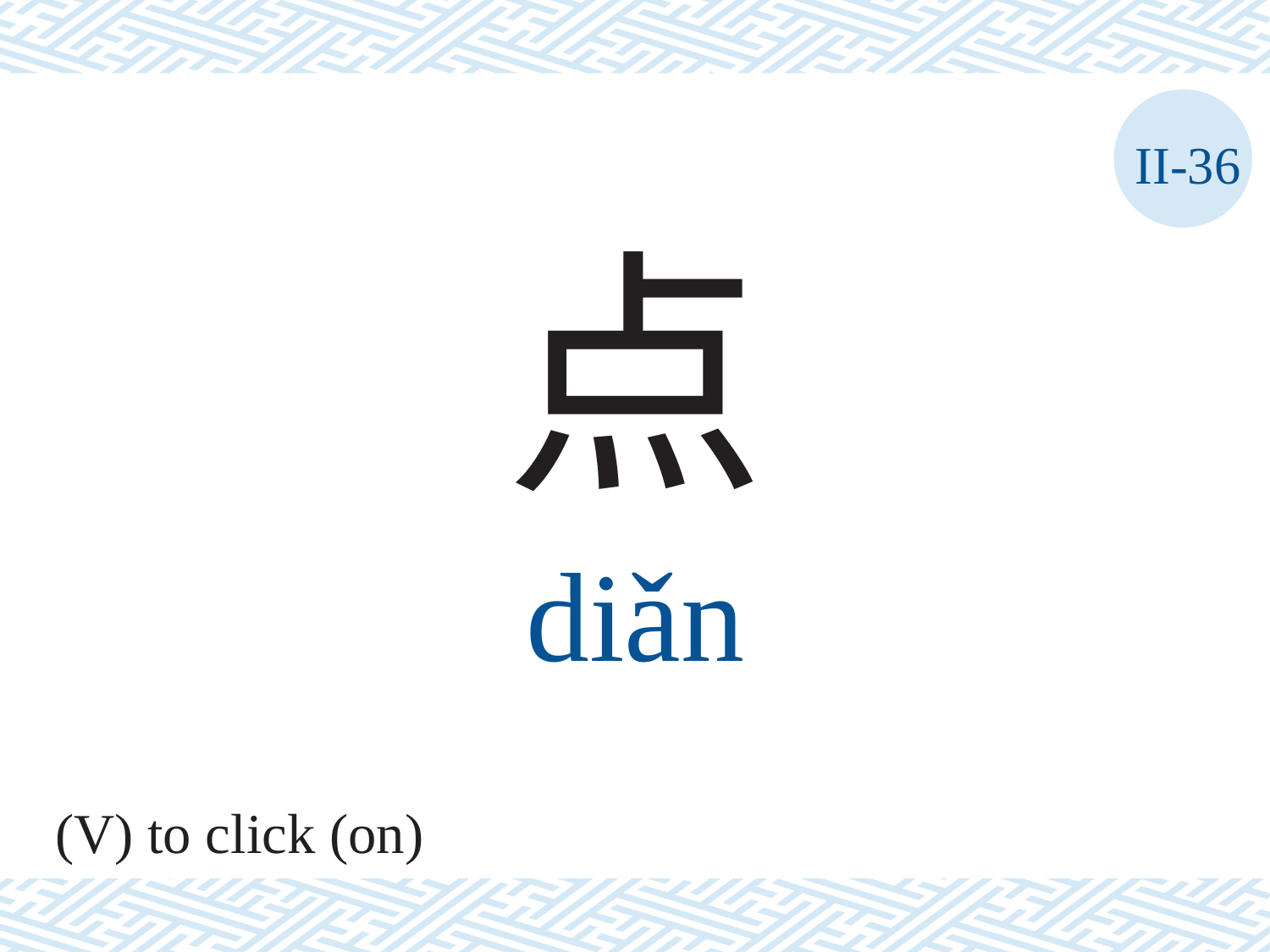

II-36
点
diǎn
(V) to click (on)